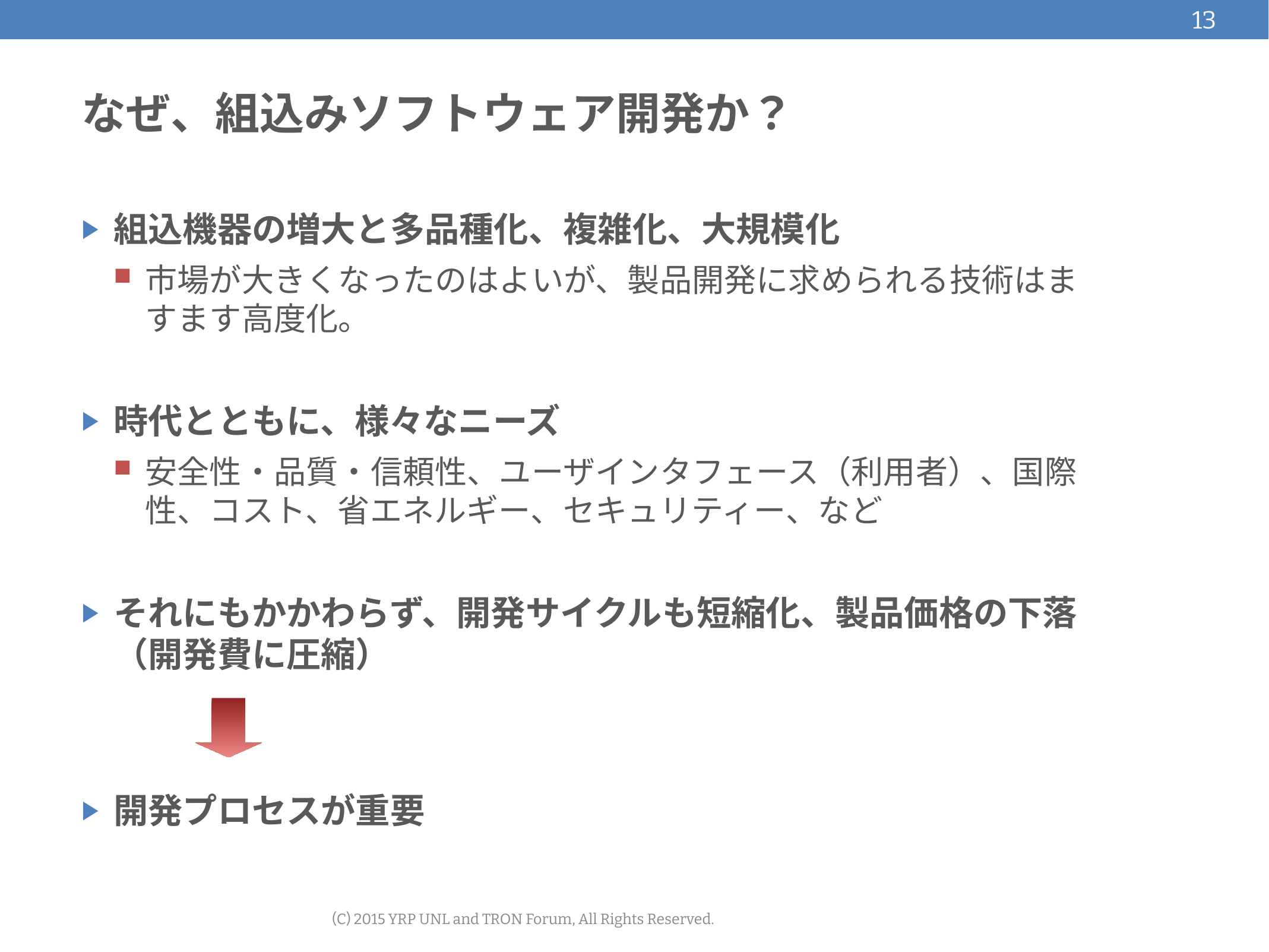

13
# なぜ、組込みソフトウェア開発か？
組込機器の増大と多品種化、複雑化、大規模化
市場が大きくなったのはよいが、製品開発に求められる技術はますます高度化。

時代とともに、様々なニーズ
安全性・品質・信頼性、ユーザインタフェース（利用者）、国際性、コスト、省エネルギー、セキュリティー、など

それにもかかわらず、開発サイクルも短縮化、製品価格の下落（開発費に圧縮）

開発プロセスが重要

(C) 2015 YRP UNL and TRON Forum, All Rights Reserved.